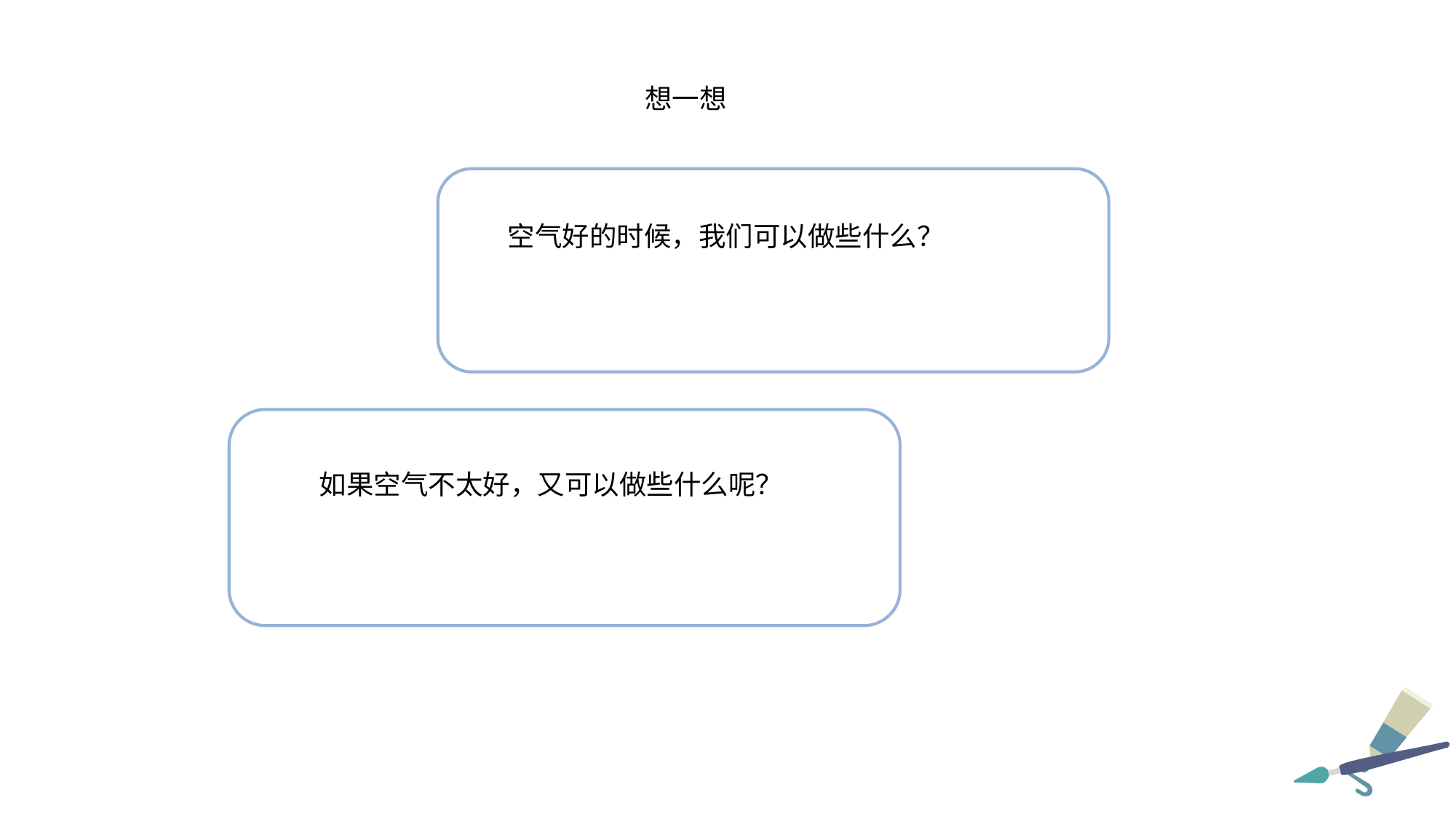

想一想

空气好的时候，我们可以做些什么？

如果空气不太好，又可以做些什么呢？